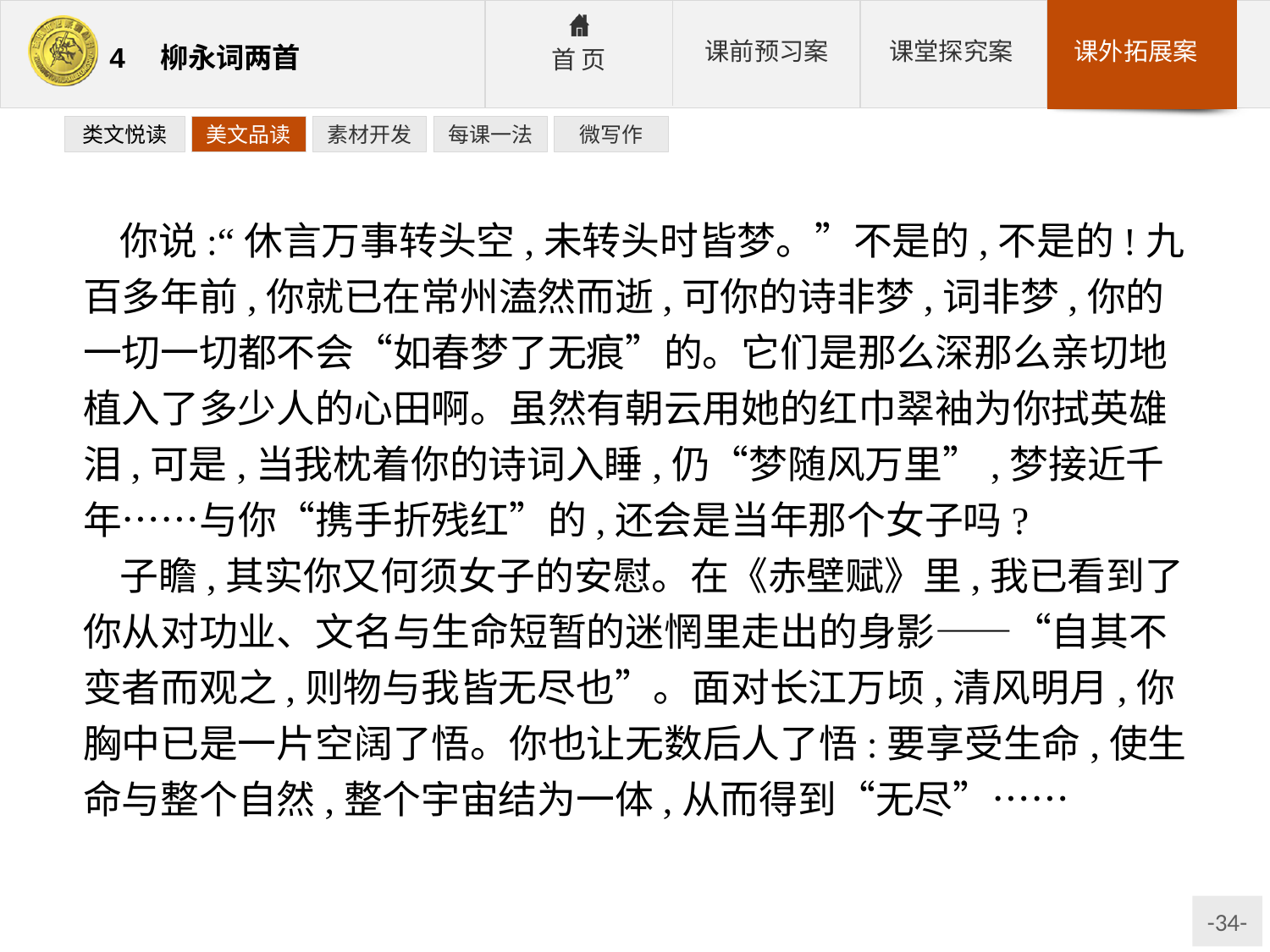

类文悦读
美文品读
素材开发
每课一法
微写作
你说:“休言万事转头空,未转头时皆梦。”不是的,不是的!九百多年前,你就已在常州溘然而逝,可你的诗非梦,词非梦,你的一切一切都不会“如春梦了无痕”的。它们是那么深那么亲切地植入了多少人的心田啊。虽然有朝云用她的红巾翠袖为你拭英雄泪,可是,当我枕着你的诗词入睡,仍“梦随风万里”,梦接近千年……与你“携手折残红”的,还会是当年那个女子吗?
子瞻,其实你又何须女子的安慰。在《赤壁赋》里,我已看到了你从对功业、文名与生命短暂的迷惘里走出的身影——“自其不变者而观之,则物与我皆无尽也”。面对长江万顷,清风明月,你胸中已是一片空阔了悟。你也让无数后人了悟:要享受生命,使生命与整个自然,整个宇宙结为一体,从而得到“无尽”……